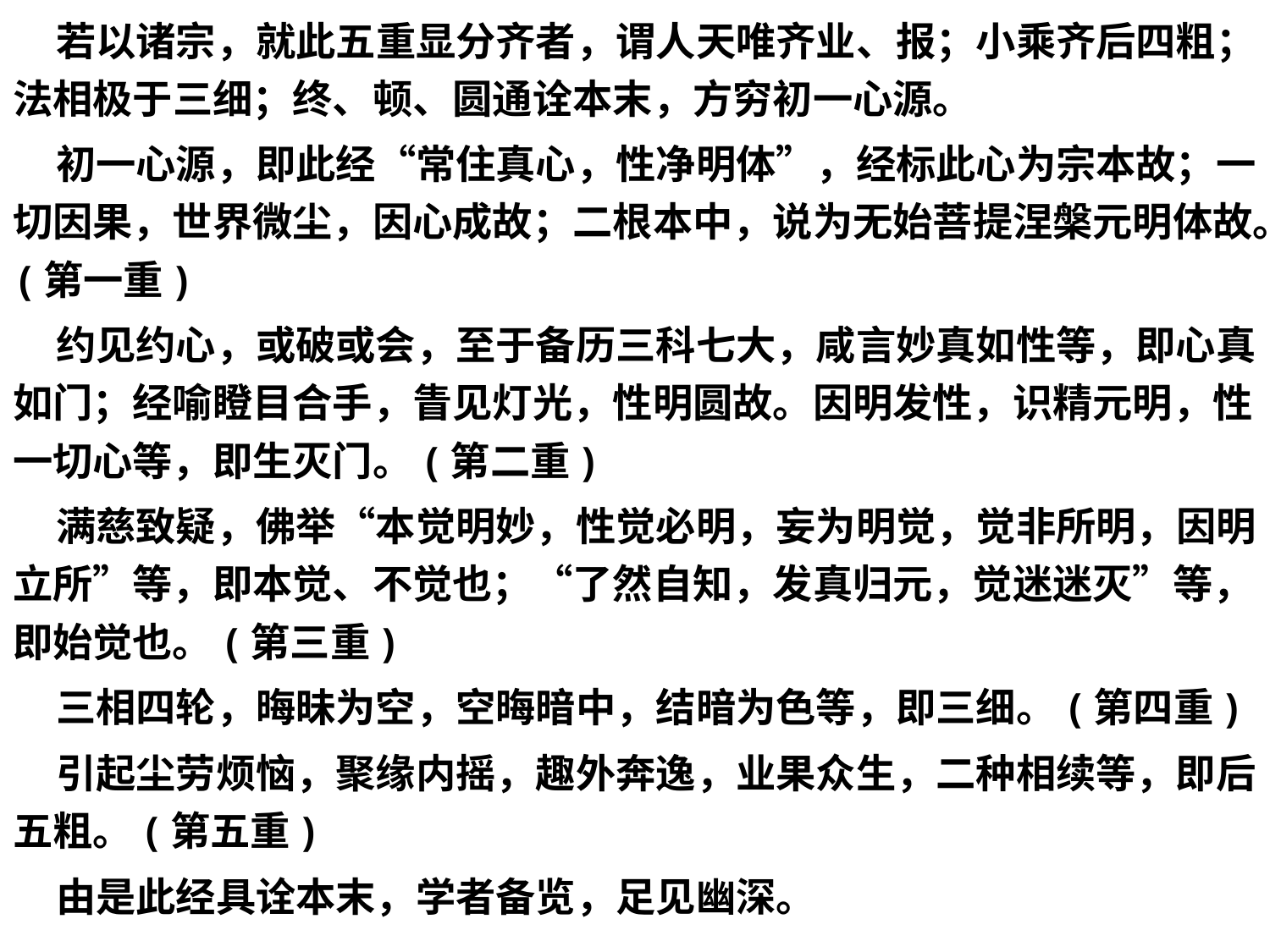

若以诸宗，就此五重显分齐者，谓人天唯齐业、报；小乘齐后四粗；法相极于三细；终、顿、圆通诠本末，方穷初一心源。
    初一心源，即此经“常住真心，性净明体”，经标此心为宗本故；一切因果，世界微尘，因心成故；二根本中，说为无始菩提涅槃元明体故。(第一重)
    约见约心，或破或会，至于备历三科七大，咸言妙真如性等，即心真如门；经喻瞪目合手，眚见灯光，性明圆故。因明发性，识精元明，性一切心等，即生灭门。(第二重)
    满慈致疑，佛举“本觉明妙，性觉必明，妄为明觉，觉非所明，因明立所”等，即本觉、不觉也；“了然自知，发真归元，觉迷迷灭”等，即始觉也。(第三重)
    三相四轮，晦昧为空，空晦暗中，结暗为色等，即三细。(第四重)
    引起尘劳烦恼，聚缘内摇，趣外奔逸，业果众生，二种相续等，即后五粗。(第五重)
    由是此经具诠本末，学者备览，足见幽深。